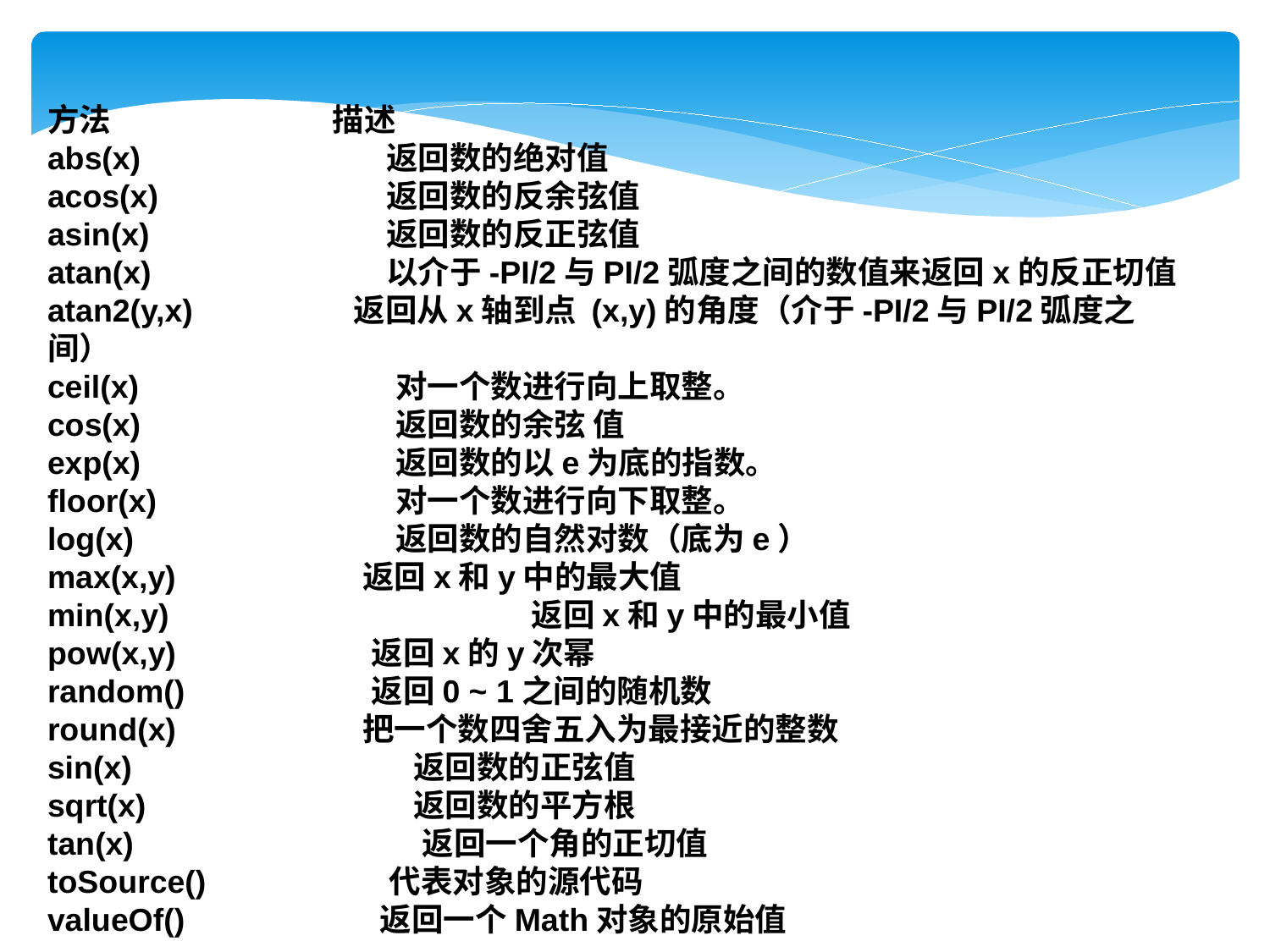

方法	                      描述
abs(x)  	                       返回数的绝对值
acos(x) 	                       返回数的反余弦值
asin(x) 	                       返回数的反正弦值
atan(x) 	                       以介于-PI/2与PI/2弧度之间的数值来返回x的反正切值
atan2(y,x) 	     返回从x轴到点 (x,y)的角度（介于-PI/2与PI/2弧度之间）
ceil(x) 	                        对一个数进行向上取整。
cos(x) 	                        返回数的余弦 值
exp(x) 	                        返回数的以e为底的指数。
floor(x) 	                        对一个数进行向下取整。
log(x) 	                        返回数的自然对数（底为e）
max(x,y) 	      返回x和y中的最大值
min(x,y) 	                         返回x和y中的最小值
pow(x,y) 	       返回x的y次幂
random() 	       返回0 ~ 1之间的随机数
round(x) 	      把一个数四舍五入为最接近的整数
sin(x) 	                          返回数的正弦值
sqrt(x) 	                          返回数的平方根
tan(x) 	                           返回一个角的正切值
toSource() 	         代表对象的源代码
valueOf() 	        返回一个Math对象的原始值